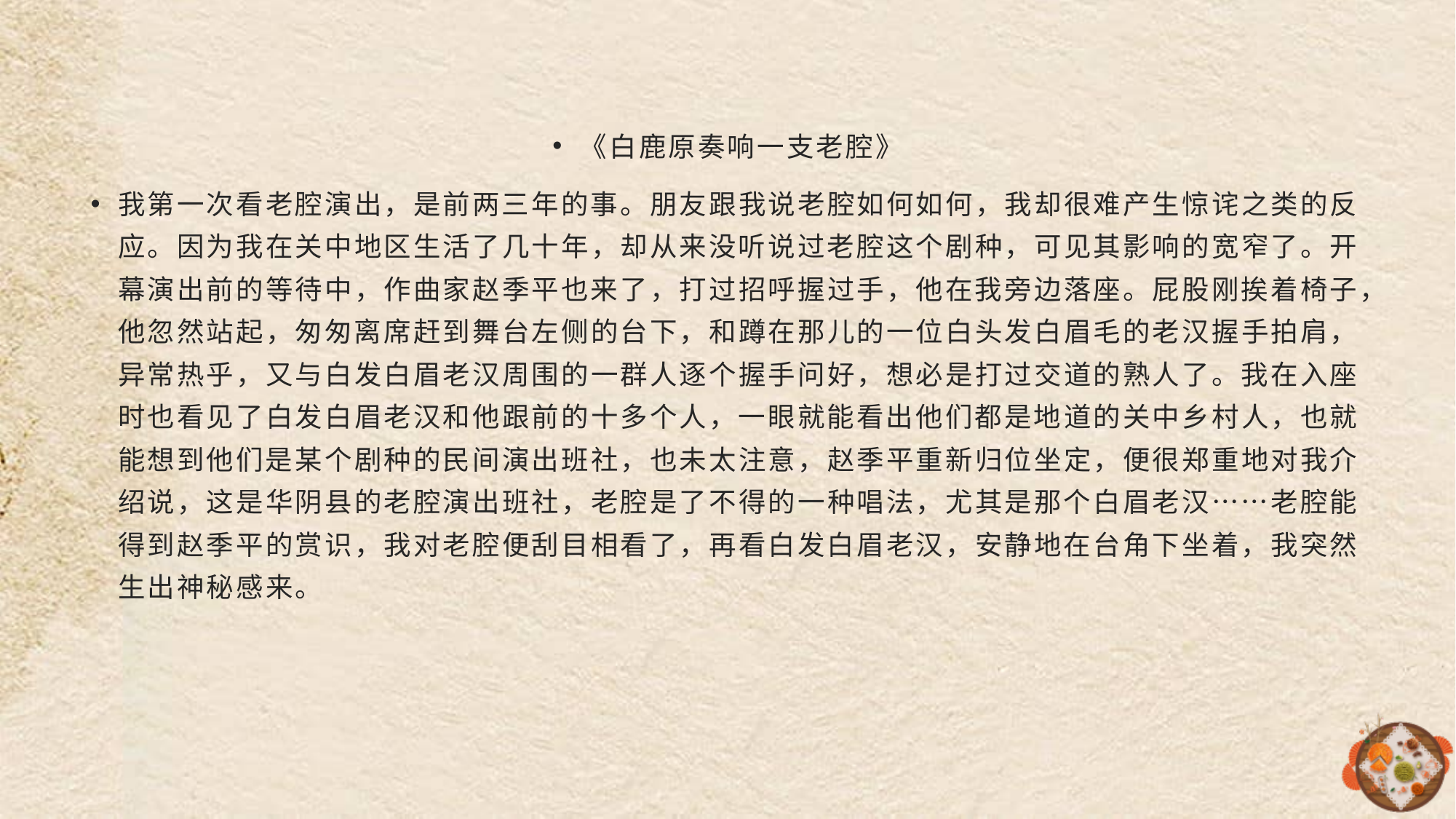

#
《白鹿原奏响一支老腔》
我第一次看老腔演出，是前两三年的事。朋友跟我说老腔如何如何，我却很难产生惊诧之类的反应。因为我在关中地区生活了几十年，却从来没听说过老腔这个剧种，可见其影响的宽窄了。开幕演出前的等待中，作曲家赵季平也来了，打过招呼握过手，他在我旁边落座。屁股刚挨着椅子，他忽然站起，匆匆离席赶到舞台左侧的台下，和蹲在那儿的一位白头发白眉毛的老汉握手拍肩，异常热乎，又与白发白眉老汉周围的一群人逐个握手问好，想必是打过交道的熟人了。我在入座时也看见了白发白眉老汉和他跟前的十多个人，一眼就能看出他们都是地道的关中乡村人，也就能想到他们是某个剧种的民间演出班社，也未太注意，赵季平重新归位坐定，便很郑重地对我介绍说，这是华阴县的老腔演出班社，老腔是了不得的一种唱法，尤其是那个白眉老汉……老腔能得到赵季平的赏识，我对老腔便刮目相看了，再看白发白眉老汉，安静地在台角下坐着，我突然生出神秘感来。